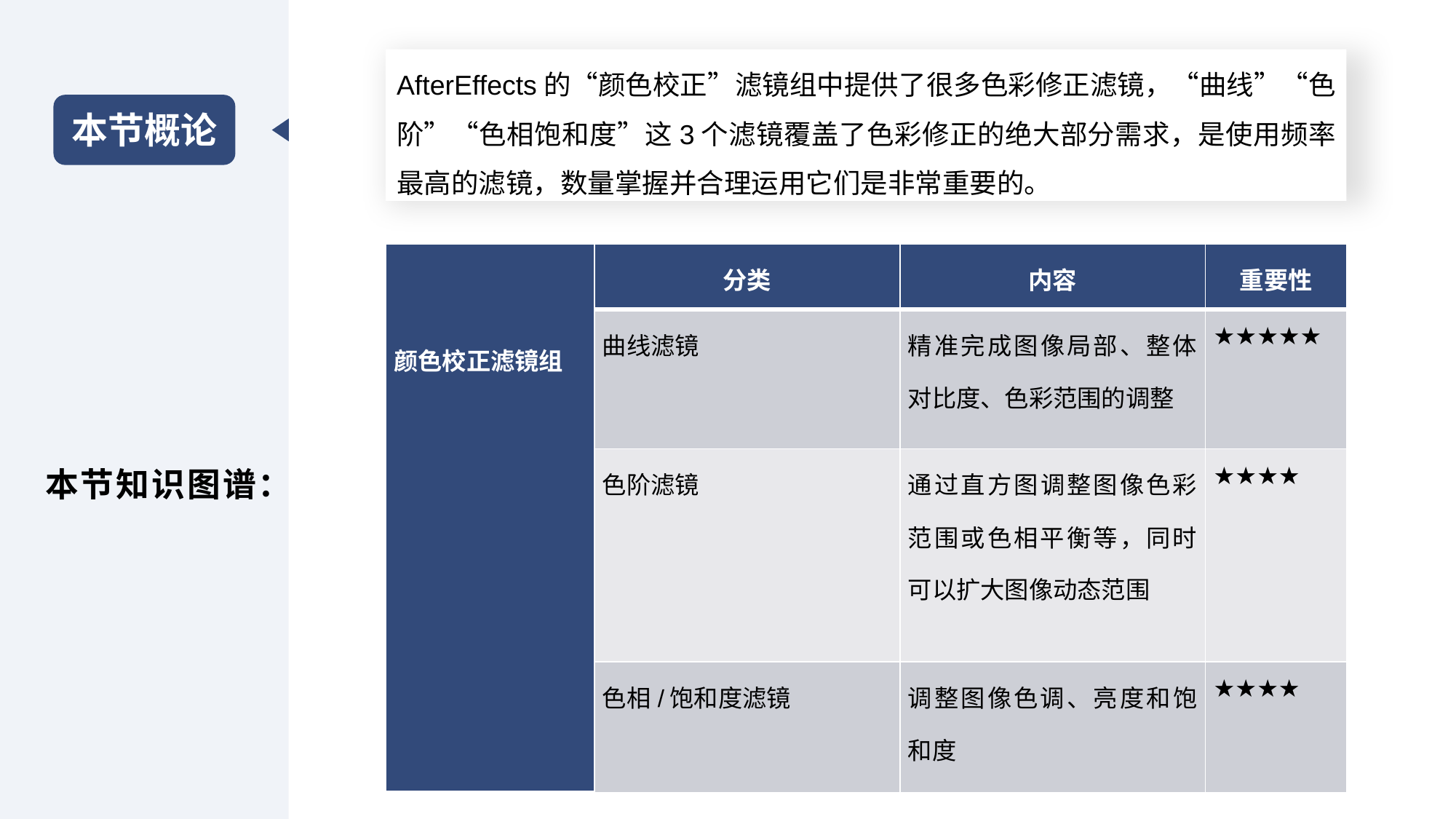

AfterEffects的“颜色校正”滤镜组中提供了很多色彩修正滤镜，“曲线”“色阶”“色相饱和度”这3个滤镜覆盖了色彩修正的绝大部分需求，是使用频率最高的滤镜，数量掌握并合理运用它们是非常重要的。

本节概论

| 颜色校正滤镜组 | 分类 | 内容 | 重要性 |
| --- | --- | --- | --- |
|  | 曲线滤镜 | 精准完成图像局部、整体对比度、色彩范围的调整 | ★★★★★ |
|  | 色阶滤镜 | 通过直方图调整图像色彩范围或色相平衡等，同时可以扩大图像动态范围 | ★★★★ |
|  | 色相/饱和度滤镜 | 调整图像色调、亮度和饱和度 | ★★★★ |
本节知识图谱：